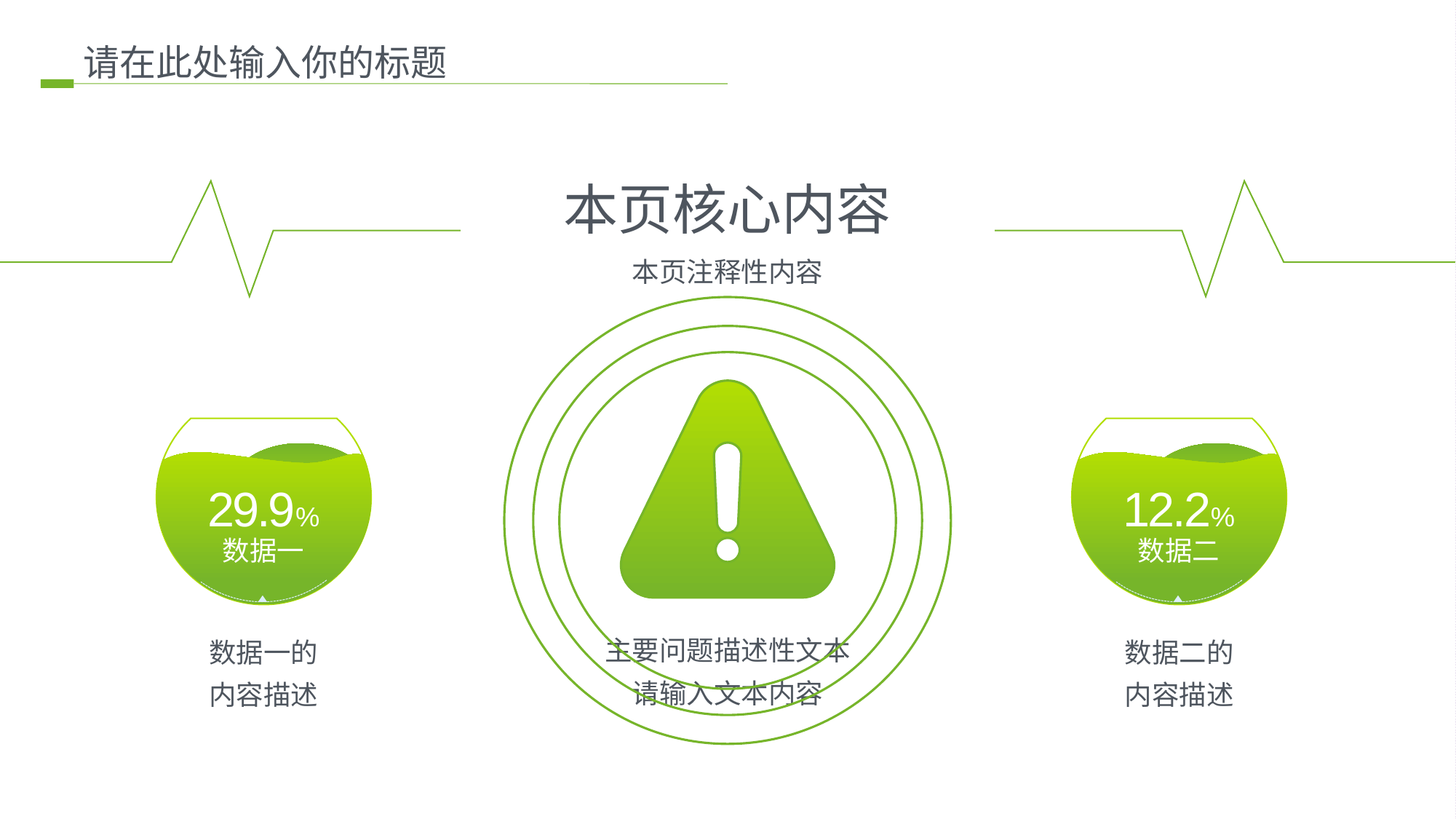

请在此处输入你的标题
本页核心内容

本页注释性内容

29.9%
12.2%
数据一
数据二
主要问题描述性文本
请输入文本内容
数据一的
内容描述
数据二的
内容描述